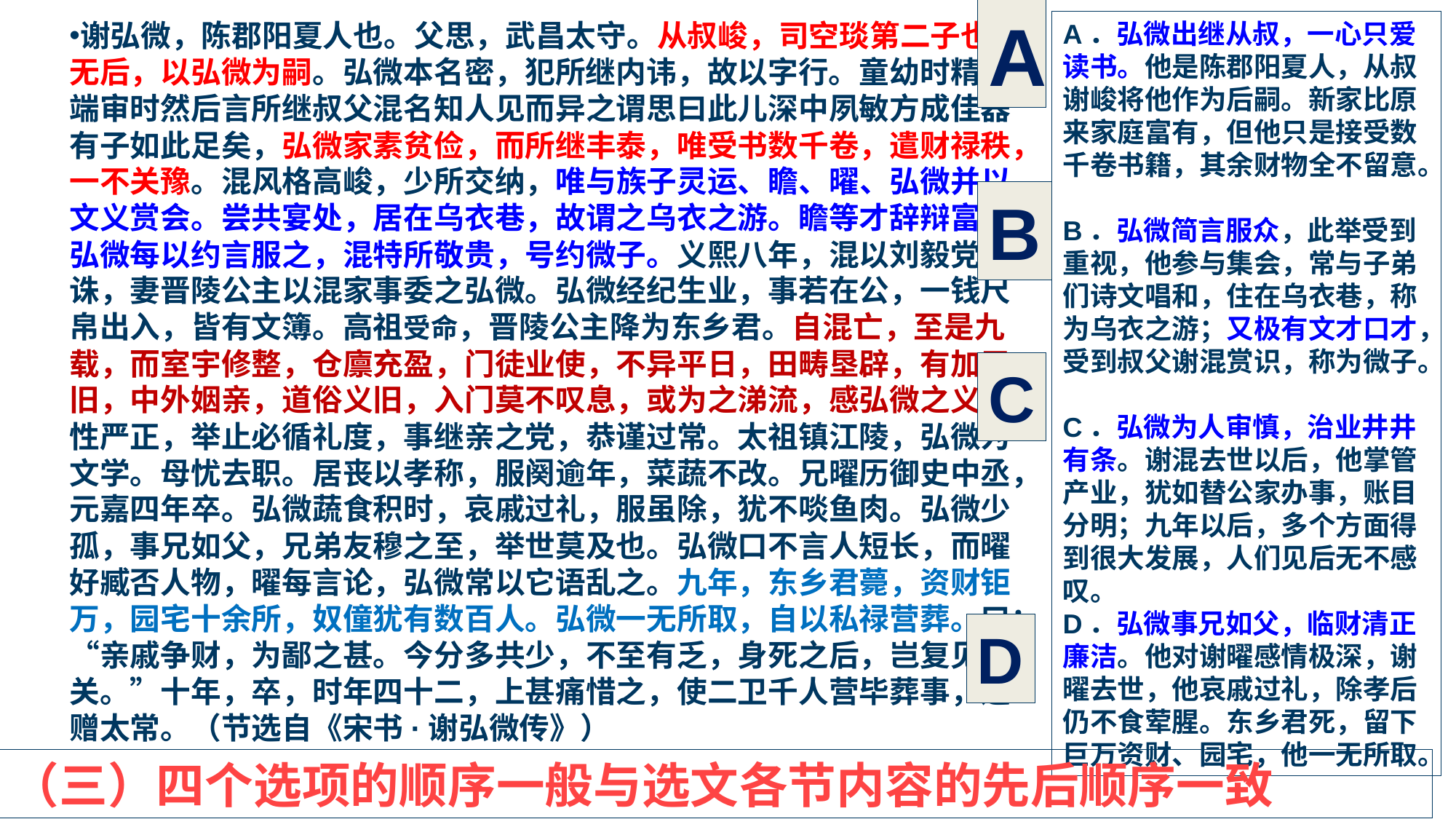

A
谢弘微，陈郡阳夏人也。父思，武昌太守。从叔峻，司空琰第二子也，无后，以弘微为嗣。弘微本名密，犯所继内讳，故以字行。童幼时精神端审时然后言所继叔父混名知人见而异之谓思曰此儿深中夙敏方成佳器有子如此足矣，弘微家素贫俭，而所继丰泰，唯受书数千卷，遣财禄秩，一不关豫。混风格高峻，少所交纳，唯与族子灵运、瞻、曜、弘微并以文义赏会。尝共宴处，居在乌衣巷，故谓之乌衣之游。瞻等才辞辩富，弘微每以约言服之，混特所敬贵，号约微子。义熙八年，混以刘毅党见诛，妻晋陵公主以混家事委之弘微。弘微经纪生业，事若在公，一钱尺帛出入，皆有文簿。高祖受命，晋陵公主降为东乡君。自混亡，至是九载，而室宇修整，仓廪充盈，门徒业使，不异平日，田畴垦辟，有加于旧，中外姻亲，道俗义旧，入门莫不叹息，或为之涕流，感弘微之义也，性严正，举止必循礼度，事继亲之党，恭谨过常。太祖镇江陵，弘微为文学。母忧去职。居丧以孝称，服阕逾年，菜蔬不改。兄曜历御史中丞，元嘉四年卒。弘微蔬食积时，哀戚过礼，服虽除，犹不啖鱼肉。弘微少孤，事兄如父，兄弟友穆之至，举世莫及也。弘微口不言人短长，而曜好臧否人物，曜每言论，弘微常以它语乱之。九年，东乡君薨，资财钜万，园宅十余所，奴僮犹有数百人。弘微一无所取，自以私禄营葬。曰：“亲戚争财，为鄙之甚。今分多共少，不至有乏，身死之后，岂复见关。”十年，卒，时年四十二，上甚痛惜之，使二卫千人营毕葬事，追赠太常。（节选自《宋书·谢弘微传》）
A．弘微出继从叔，一心只爱读书。他是陈郡阳夏人，从叔谢峻将他作为后嗣。新家比原来家庭富有，但他只是接受数千卷书籍，其余财物全不留意。
B．弘微简言服众，此举受到重视，他参与集会，常与子弟们诗文唱和，住在乌衣巷，称为乌衣之游；又极有文才口才，受到叔父谢混赏识，称为微子。
C．弘微为人审慎，治业井井有条。谢混去世以后，他掌管产业，犹如替公家办事，账目分明；九年以后，多个方面得到很大发展，人们见后无不感叹。
D．弘微事兄如父，临财清正廉洁。他对谢曜感情极深，谢曜去世，他哀戚过礼，除孝后仍不食荤腥。东乡君死，留下巨万资财、园宅，他一无所取。
B
C
D
（三）四个选项的顺序一般与选文各节内容的先后顺序一致